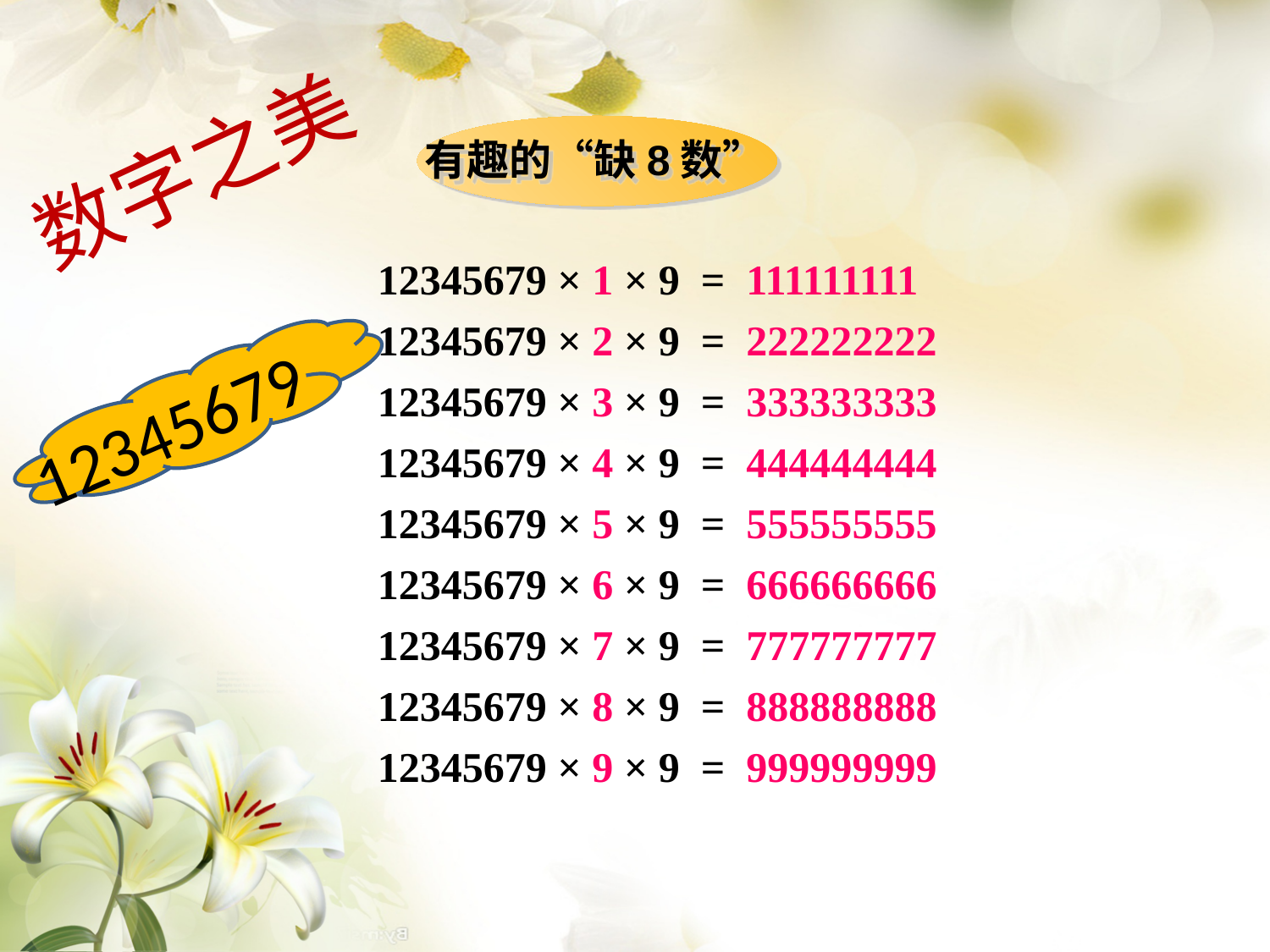

数字之美

有趣的“缺8数”
12345679 × 1 × 9  =  111111111
12345679 × 2 × 9  =  222222222
12345679 × 3 × 9  =  333333333
12345679 × 4 × 9  =  444444444
12345679 × 5 × 9  =  555555555
12345679 × 6 × 9  =  666666666
12345679 × 7 × 9  =  777777777
12345679 × 8 × 9  =  888888888
12345679 × 9 × 9  =  999999999
12345679